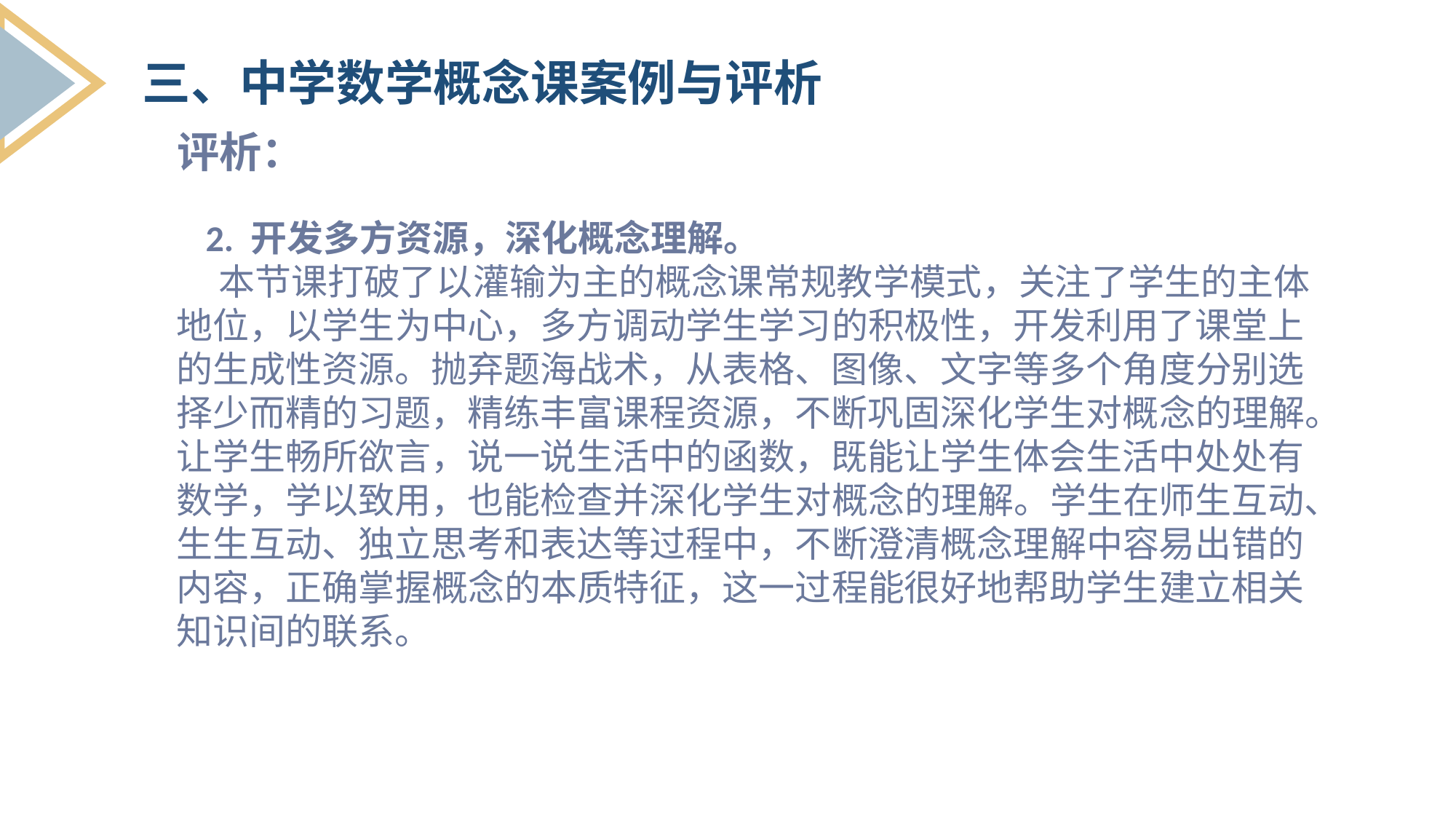

三、中学数学概念课案例与评析
评析：

    2. 开发多方资源，深化概念理解。
    本节课打破了以灌输为主的概念课常规教学模式，关注了学生的主体地位，以学生为中心，多方调动学生学习的积极性，开发利用了课堂上的生成性资源。抛弃题海战术，从表格、图像、文字等多个角度分别选择少而精的习题，精练丰富课程资源，不断巩固深化学生对概念的理解。让学生畅所欲言，说一说生活中的函数，既能让学生体会生活中处处有数学，学以致用，也能检查并深化学生对概念的理解。学生在师生互动、生生互动、独立思考和表达等过程中，不断澄清概念理解中容易出错的内容，正确掌握概念的本质特征，这一过程能很好地帮助学生建立相关知识间的联系。